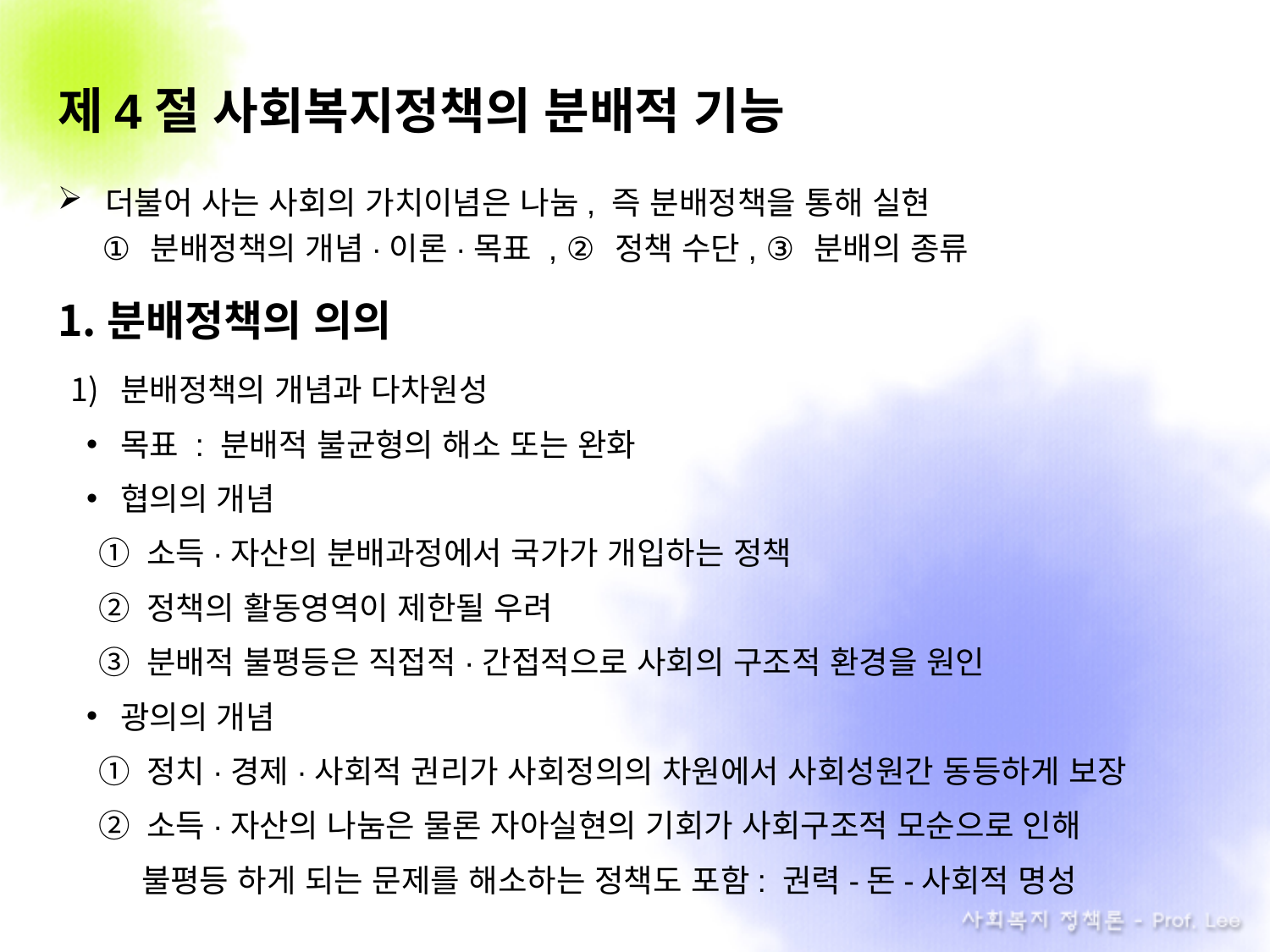

# 제4절 사회복지정책의 분배적 기능
더불어 사는 사회의 가치이념은 나눔, 즉 분배정책을 통해 실현
  .  ① 분배정책의 개념·이론·목표 , ② 정책 수단, ③ 분배의 종류
분배정책의 의의
분배정책의 개념과 다차원성
목표 : 분배적 불균형의 해소 또는 완화
협의의 개념
① 소득·자산의 분배과정에서 국가가 개입하는 정책
② 정책의 활동영역이 제한될 우려
③ 분배적 불평등은 직접적·간접적으로 사회의 구조적 환경을 원인
광의의 개념
① 정치·경제·사회적 권리가 사회정의의 차원에서 사회성원간 동등하게 보장
② 소득·자산의 나눔은 물론 자아실현의 기회가 사회구조적 모순으로 인해
 .  불평등 하게 되는 문제를 해소하는 정책도 포함: 권력-돈-사회적 명성